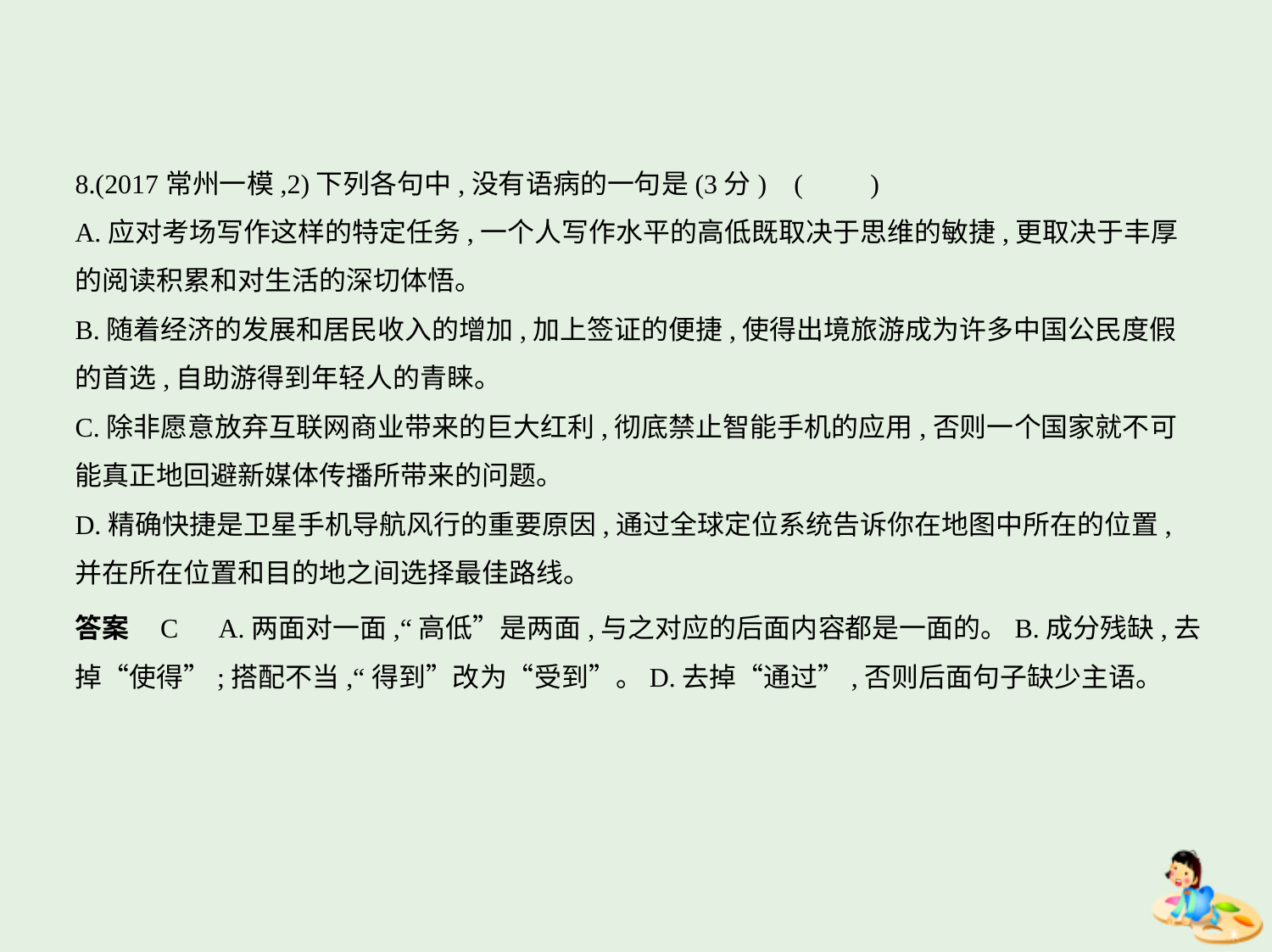

8.(2017常州一模,2)下列各句中,没有语病的一句是(3分) (　　)
A.应对考场写作这样的特定任务,一个人写作水平的高低既取决于思维的敏捷,更取决于丰厚
的阅读积累和对生活的深切体悟。
B.随着经济的发展和居民收入的增加,加上签证的便捷,使得出境旅游成为许多中国公民度假
的首选,自助游得到年轻人的青睐。
C.除非愿意放弃互联网商业带来的巨大红利,彻底禁止智能手机的应用,否则一个国家就不可
能真正地回避新媒体传播所带来的问题。
D.精确快捷是卫星手机导航风行的重要原因,通过全球定位系统告诉你在地图中所在的位置,
并在所在位置和目的地之间选择最佳路线。
答案    C　A.两面对一面,“高低”是两面,与之对应的后面内容都是一面的。B.成分残缺,去
掉“使得”;搭配不当,“得到”改为“受到”。D.去掉“通过”,否则后面句子缺少主语。